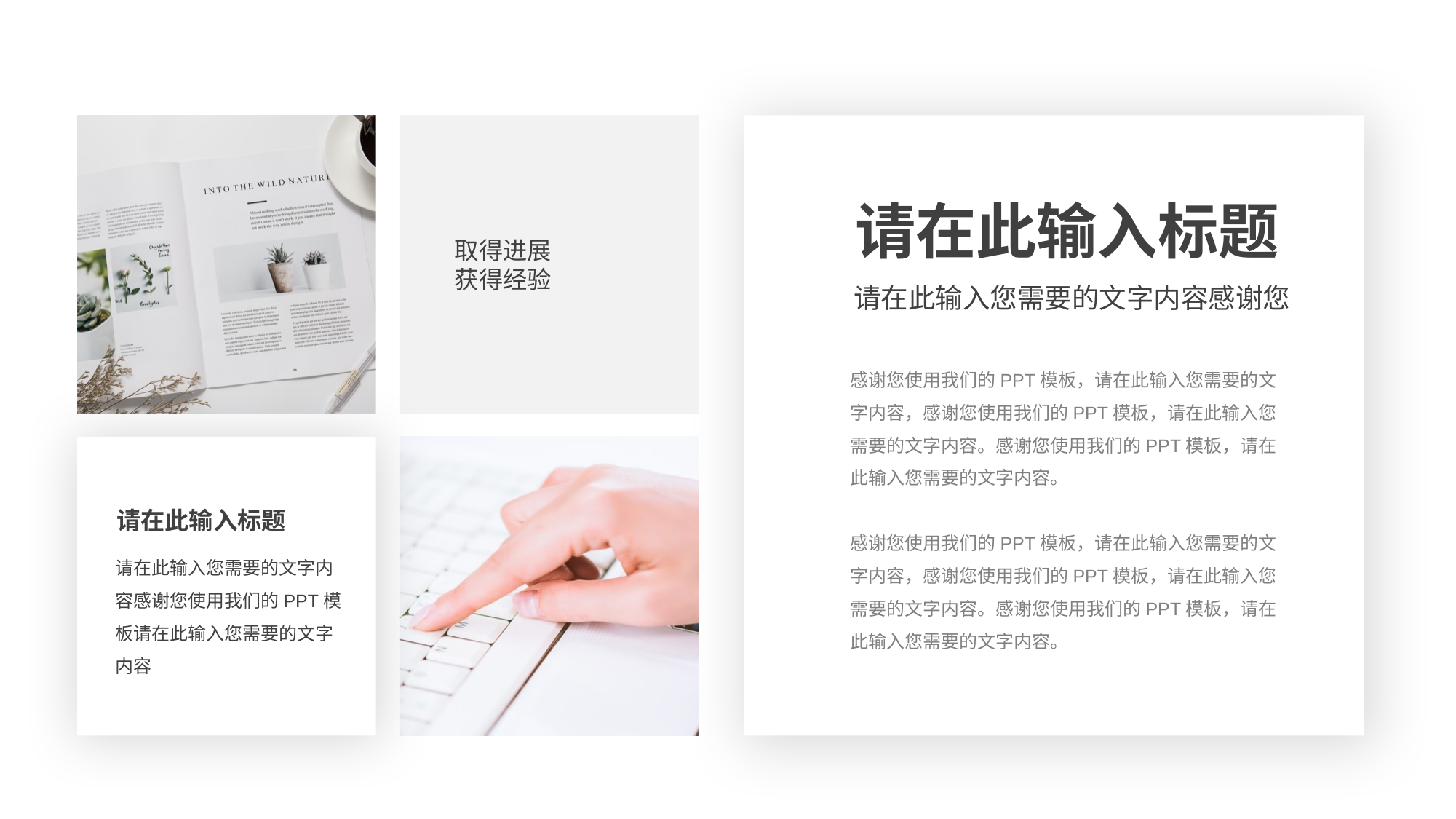

请在此输入标题
取得进展
获得经验
请在此输入您需要的文字内容感谢您
感谢您使用我们的PPT模板，请在此输入您需要的文字内容，感谢您使用我们的PPT模板，请在此输入您需要的文字内容。感谢您使用我们的PPT模板，请在此输入您需要的文字内容。

感谢您使用我们的PPT模板，请在此输入您需要的文字内容，感谢您使用我们的PPT模板，请在此输入您需要的文字内容。感谢您使用我们的PPT模板，请在此输入您需要的文字内容。

请在此输入标题
请在此输入您需要的文字内容感谢您使用我们的PPT模板请在此输入您需要的文字内容